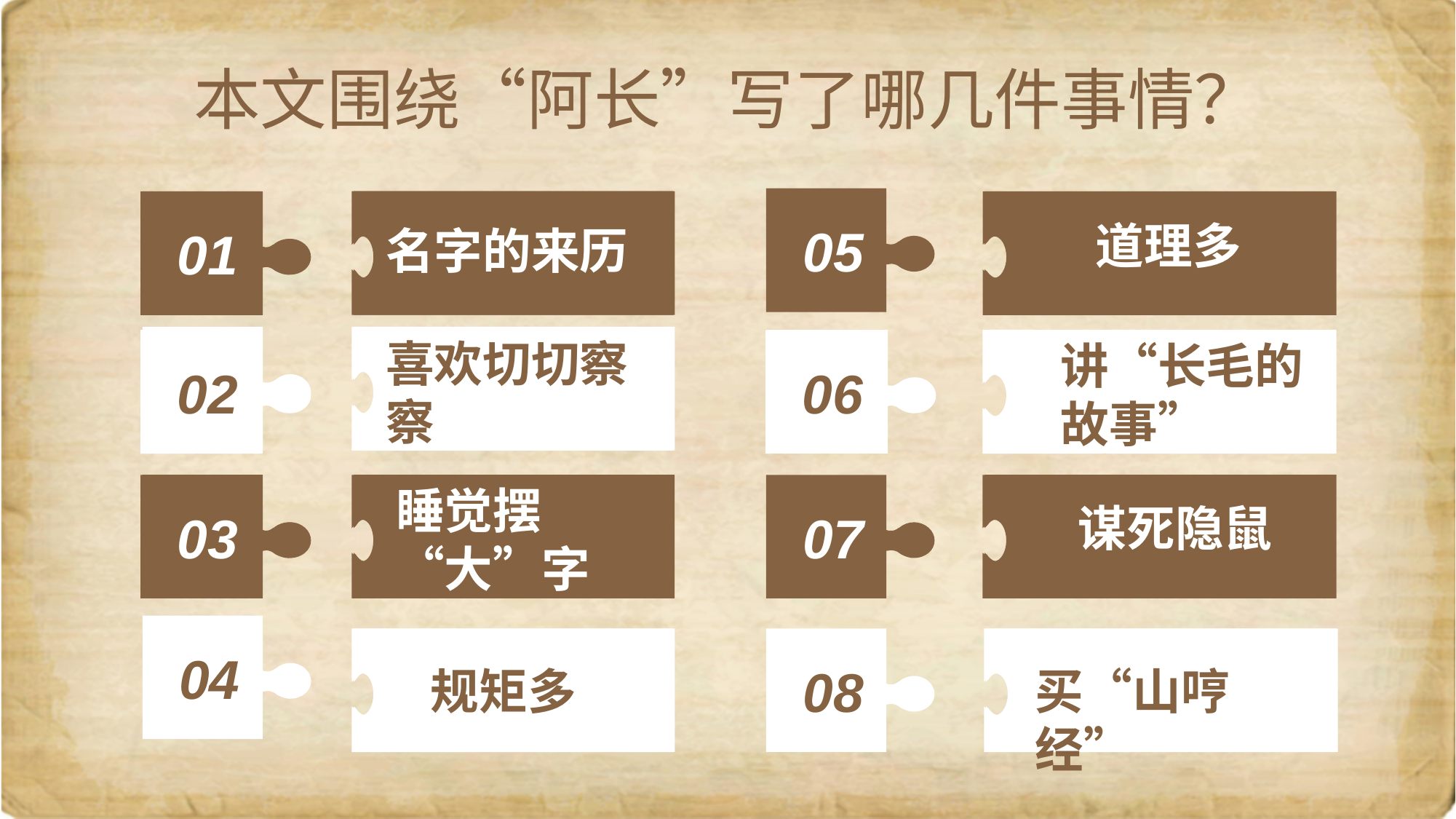

本文围绕“阿长”写了哪几件事情？
05
01
道理多

名字的来历

01

道理多
名字的来历
02
02

讲“长毛的故事”

喜欢切切察察

02

喜欢切切察察
06

规矩多

买“山哼经”
讲“长毛的故事”
06

睡觉摆“大”字
03

睡觉摆“大”字

谋死隐鼠
07
03

谋死隐鼠
04
08
规矩多
买“山哼经”